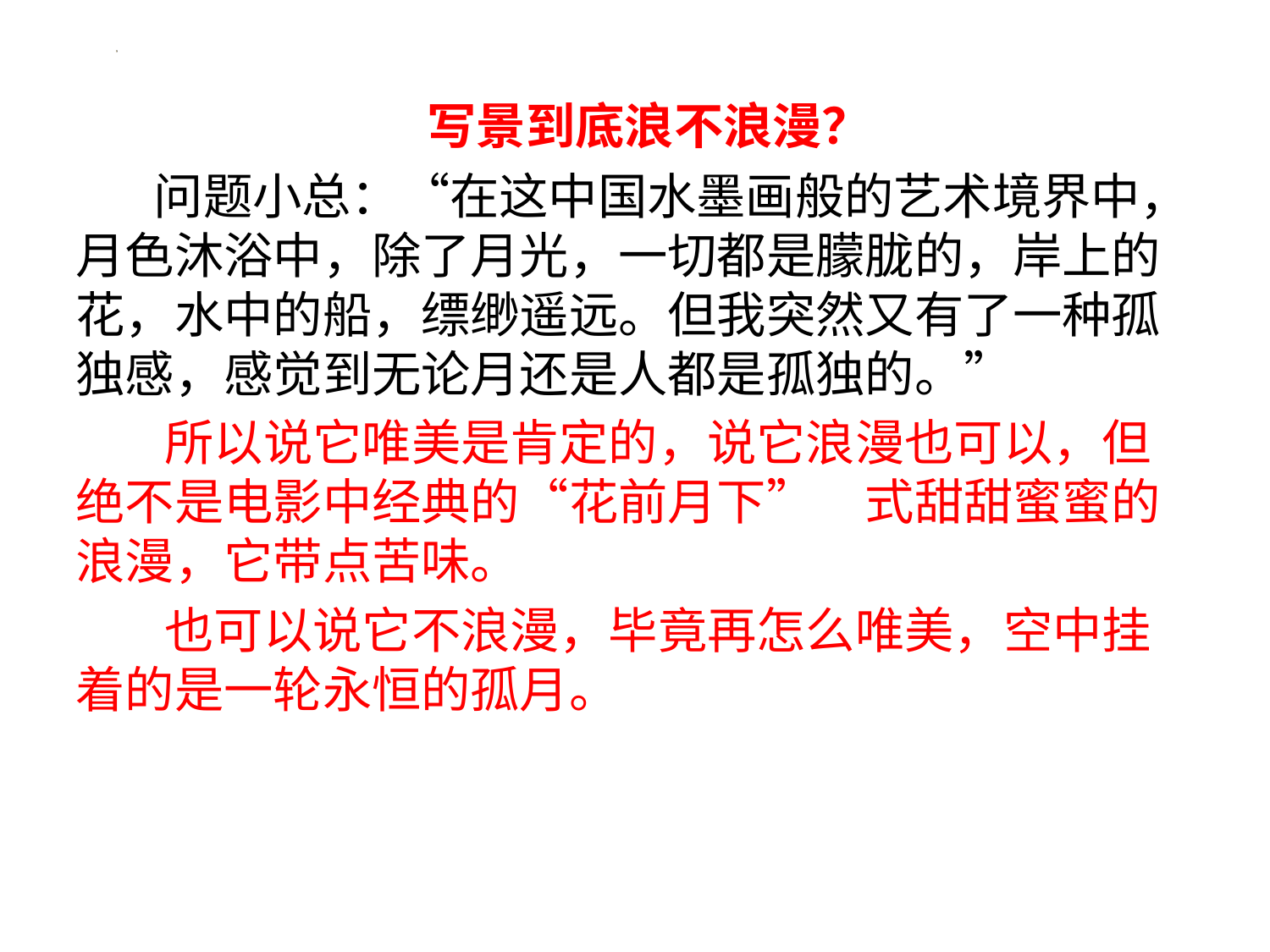

写景到底浪不浪漫？
      问题小总：“在这中国水墨画般的艺术境界中，月色沐浴中，除了月光，一切都是朦胧的，岸上的花，水中的船，缥缈遥远。但我突然又有了一种孤独感，感觉到无论月还是人都是孤独的。”
       所以说它唯美是肯定的，说它浪漫也可以，但绝不是电影中经典的“花前月下”　式甜甜蜜蜜的浪漫，它带点苦味。
       也可以说它不浪漫，毕竟再怎么唯美，空中挂着的是一轮永恒的孤月。